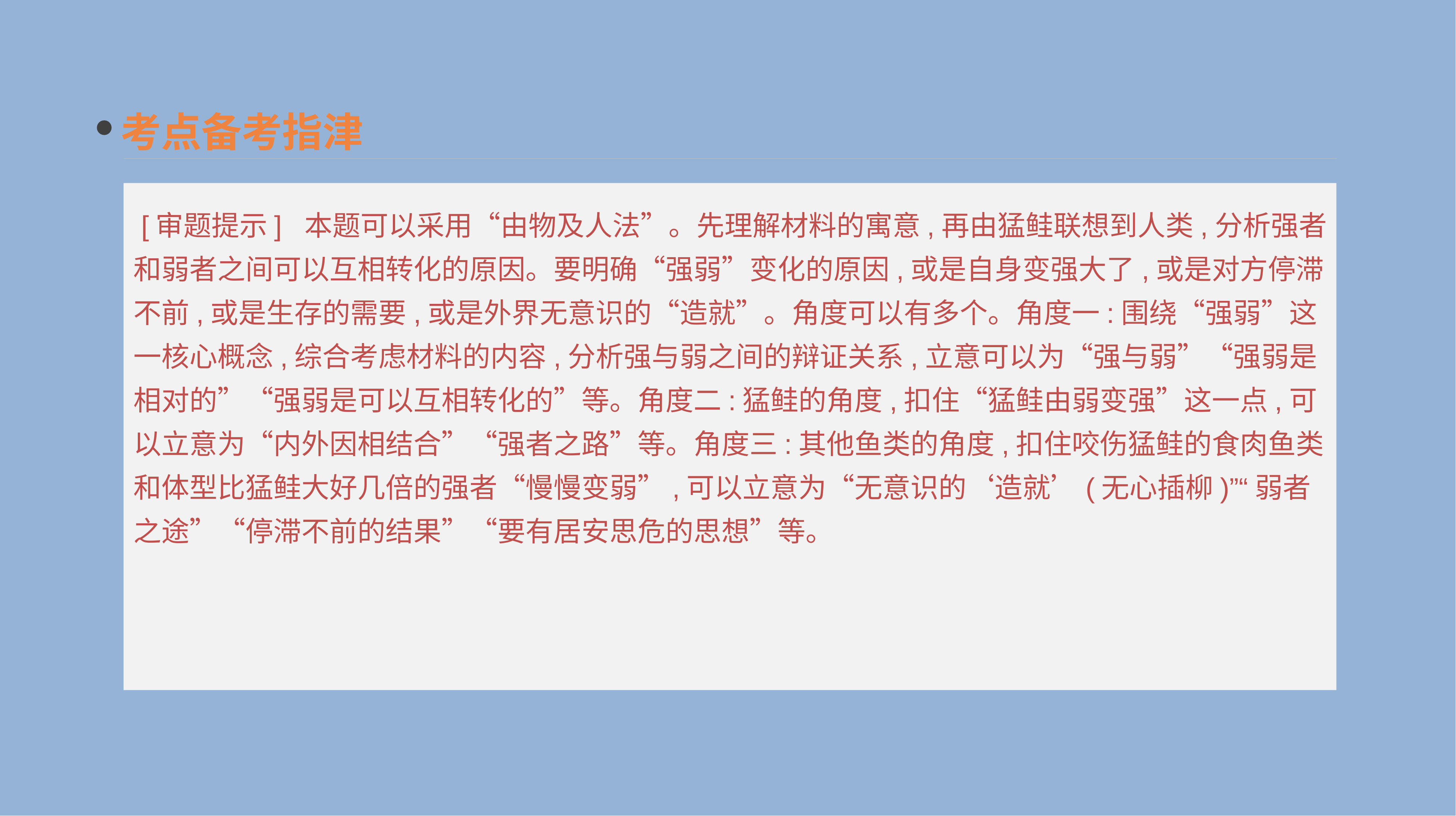

考点备考指津

 [审题提示]  本题可以采用“由物及人法”。先理解材料的寓意,再由猛鲑联想到人类,分析强者和弱者之间可以互相转化的原因。要明确“强弱”变化的原因,或是自身变强大了,或是对方停滞不前,或是生存的需要,或是外界无意识的“造就”。角度可以有多个。角度一:围绕“强弱”这一核心概念,综合考虑材料的内容,分析强与弱之间的辩证关系,立意可以为“强与弱”“强弱是相对的”“强弱是可以互相转化的”等。角度二:猛鲑的角度,扣住“猛鲑由弱变强”这一点,可以立意为“内外因相结合”“强者之路”等。角度三:其他鱼类的角度,扣住咬伤猛鲑的食肉鱼类和体型比猛鲑大好几倍的强者“慢慢变弱”,可以立意为“无意识的‘造就’(无心插柳)”“弱者之途”“停滞不前的结果”“要有居安思危的思想”等。